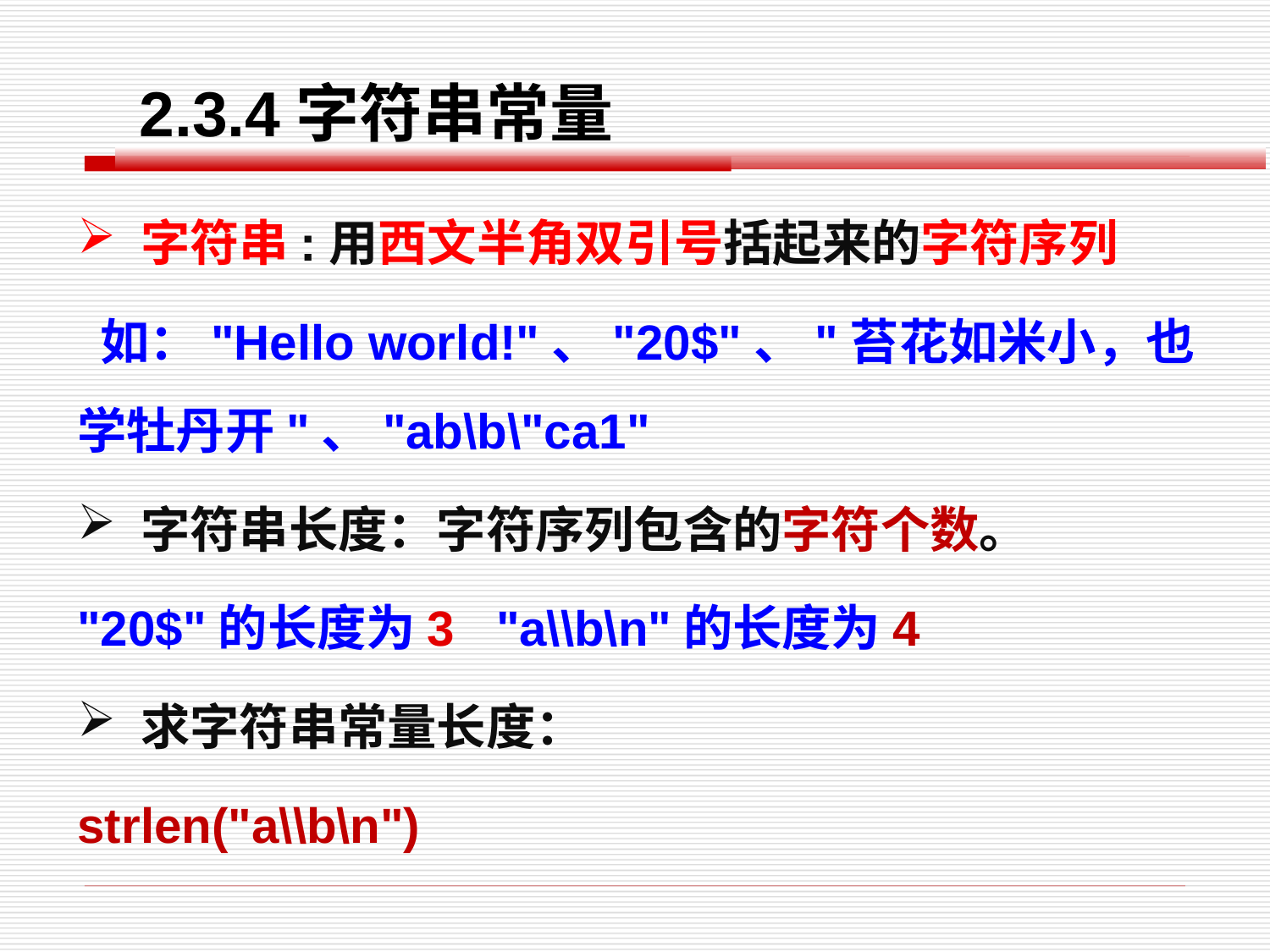

2.3.4字符串常量

字符串:用西文半角双引号括起来的字符序列
 如："Hello world!"、"20$"、"苔花如米小，也学牡丹开"、"ab\b\"ca1"
字符串长度：字符序列包含的字符个数。
"20$"的长度为3   "a\\b\n"的长度为4
求字符串常量长度：
strlen("a\\b\n")